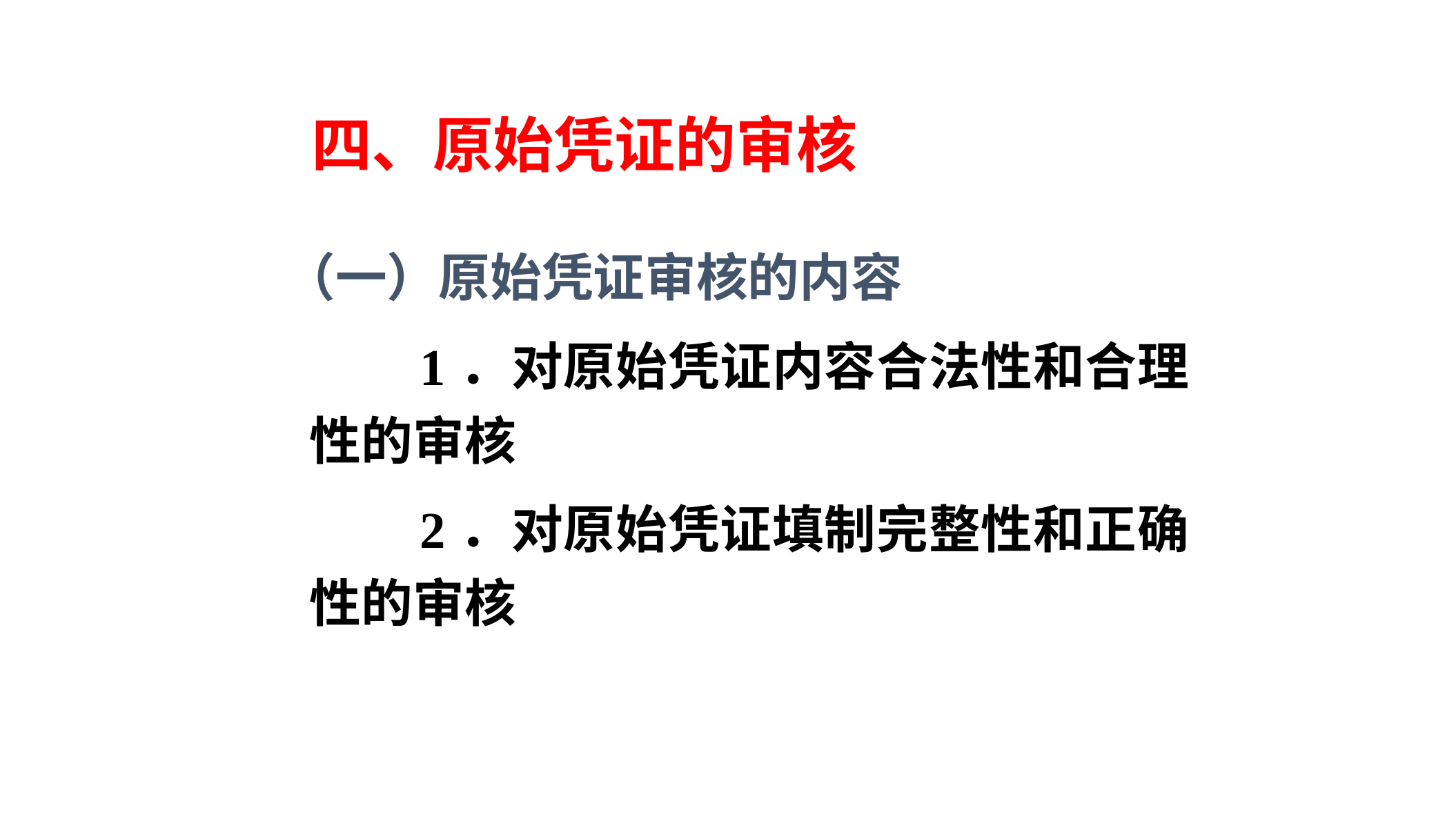

# 四、原始凭证的审核
（一）原始凭证审核的内容
          1．对原始凭证内容合法性和合理性的审核
          2．对原始凭证填制完整性和正确性的审核